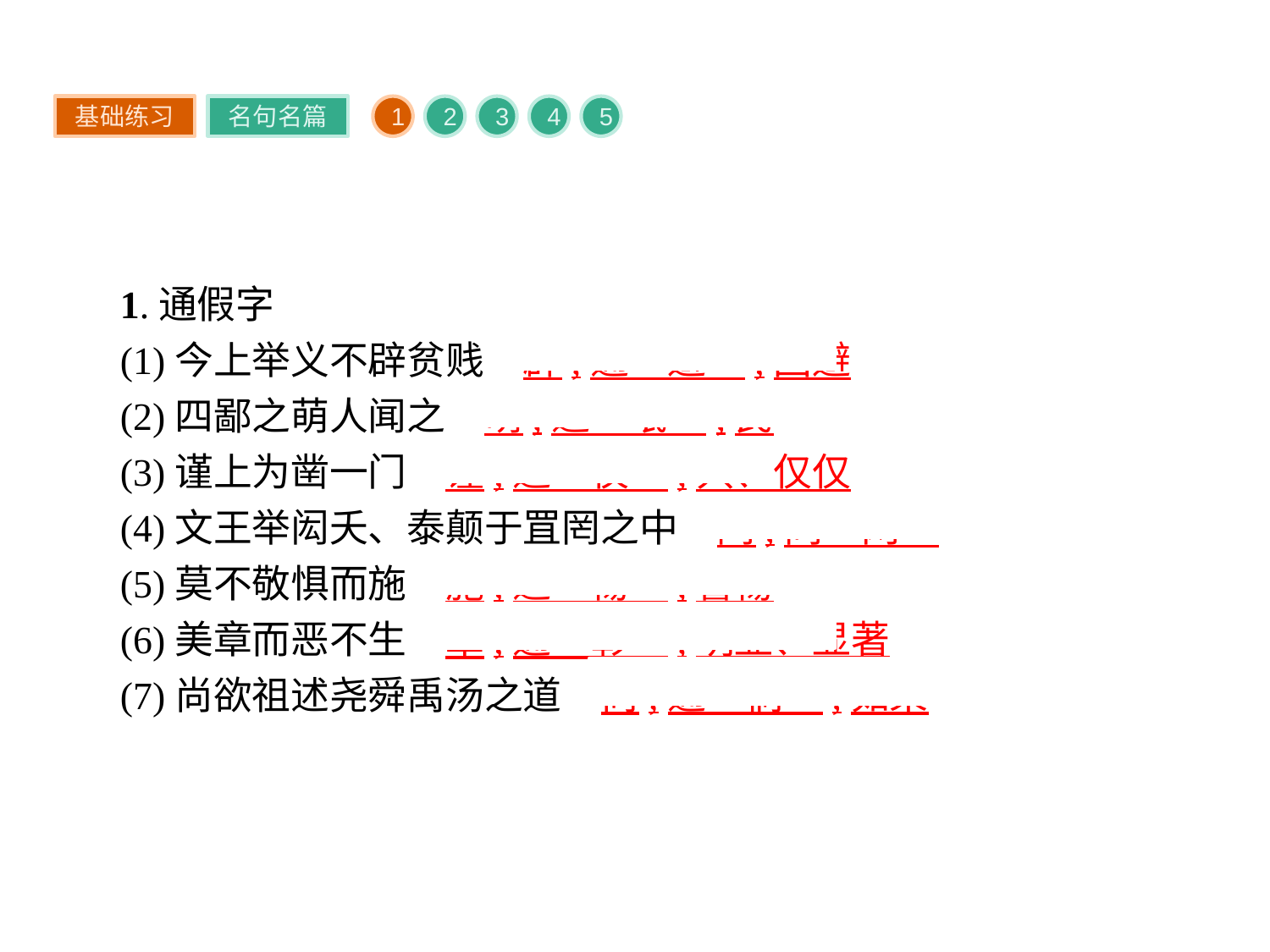

基础练习
名句名篇
1
2
3
4
5
1.通假字
(1)今上举义不辟贫贱　辟,通“避”,回避
(2)四鄙之萌人闻之　萌,通“氓”,民
(3)谨上为凿一门　谨,通“仅”,只、仅仅
(4)文王举闳夭、泰颠于罝罔之中　罔,同“网”
(5)莫不敬惧而施　施,通“惕”,警惕
(6)美章而恶不生　章,通“彰”,明显、显著
(7)尚欲祖述尧舜禹汤之道　尚,通“倘”,如果